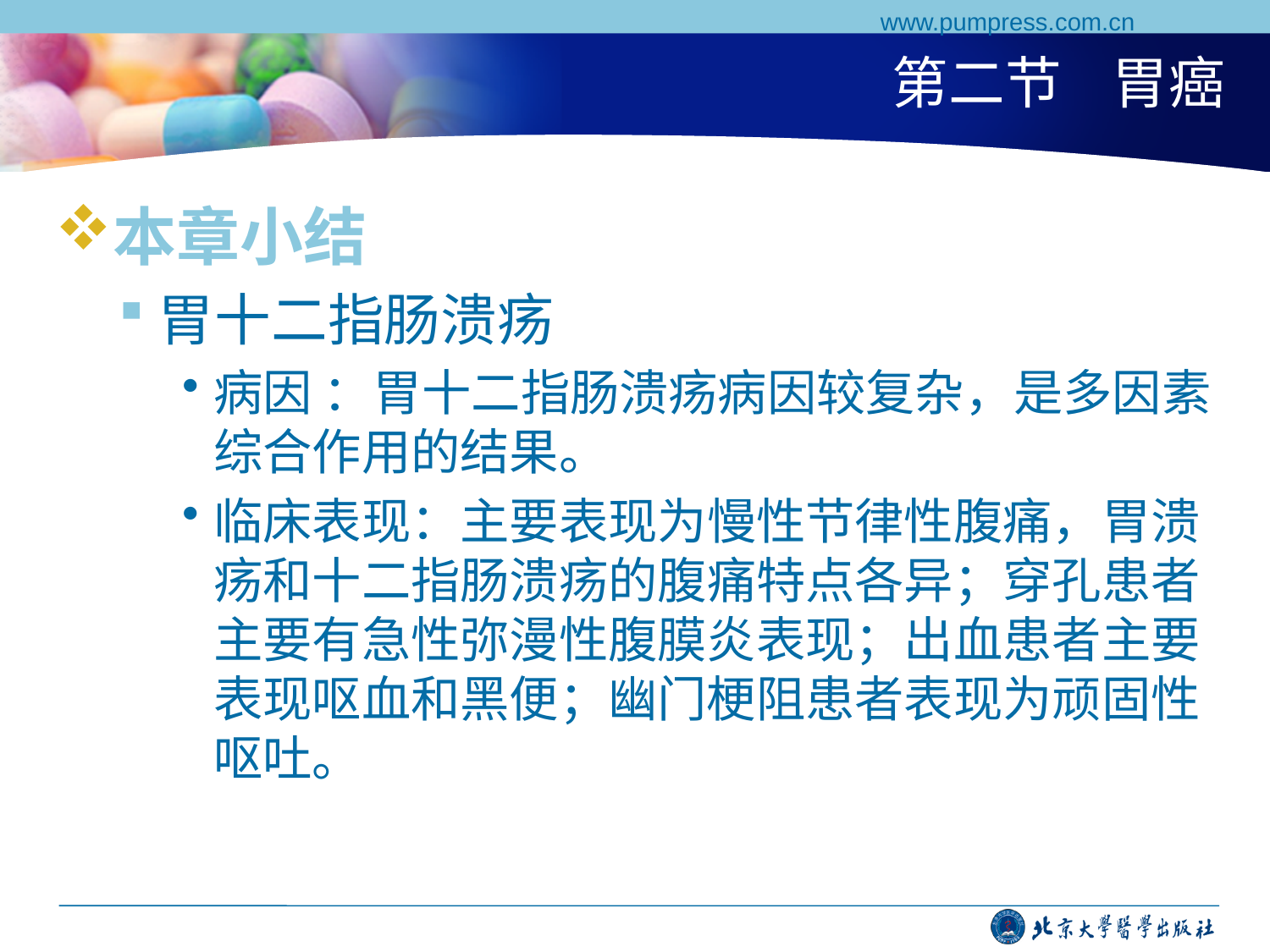

www.pumpress.com.cn
# 第二节    胃癌
本章小结
胃十二指肠溃疡
病因 ：胃十二指肠溃疡病因较复杂，是多因素综合作用的结果。
临床表现：主要表现为慢性节律性腹痛，胃溃疡和十二指肠溃疡的腹痛特点各异；穿孔患者主要有急性弥漫性腹膜炎表现；出血患者主要表现呕血和黑便；幽门梗阻患者表现为顽固性呕吐。